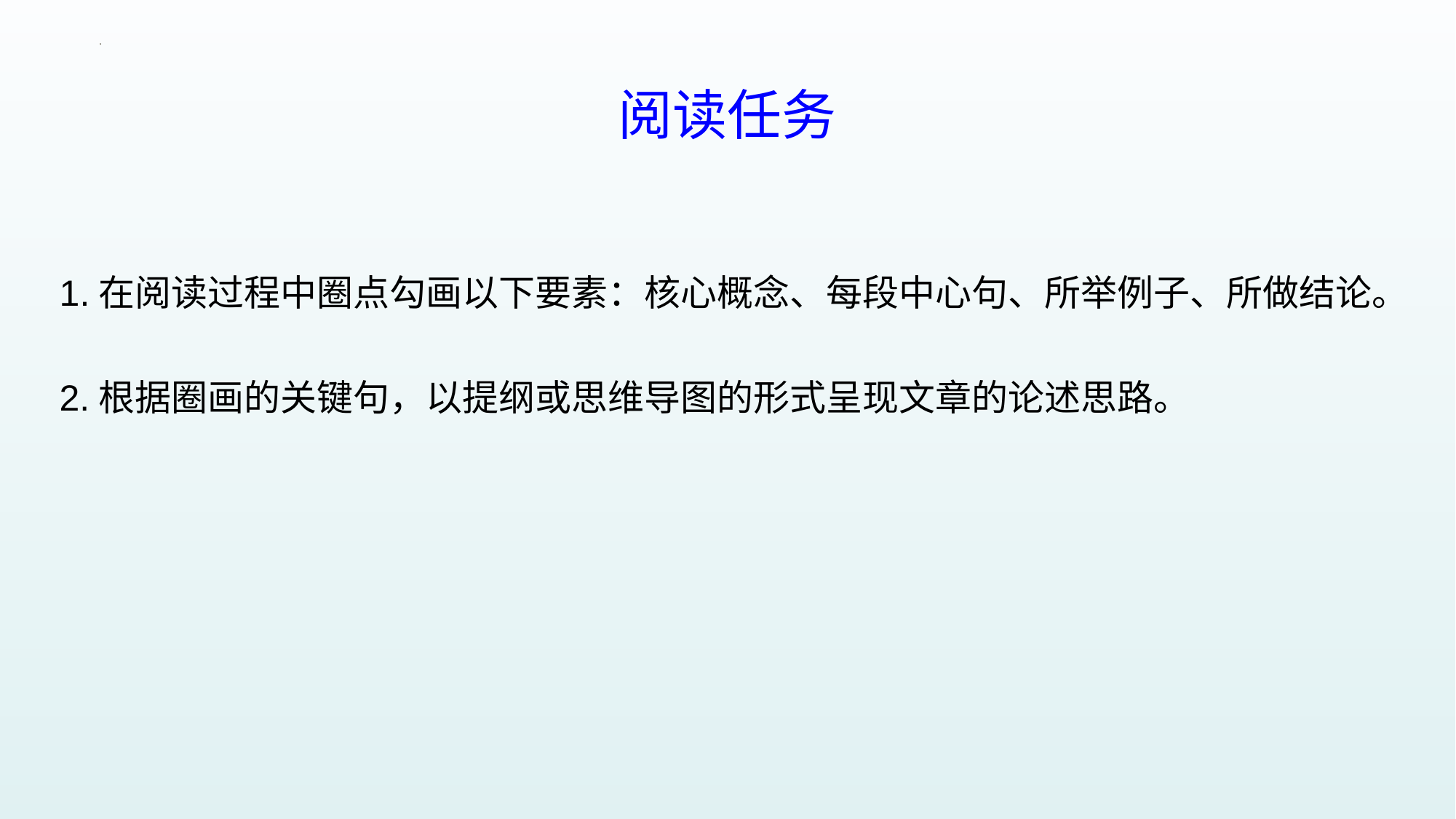

阅读任务
1.在阅读过程中圈点勾画以下要素：核心概念、每段中心句、所举例子、所做结论。
2.根据圈画的关键句，以提纲或思维导图的形式呈现文章的论述思路。